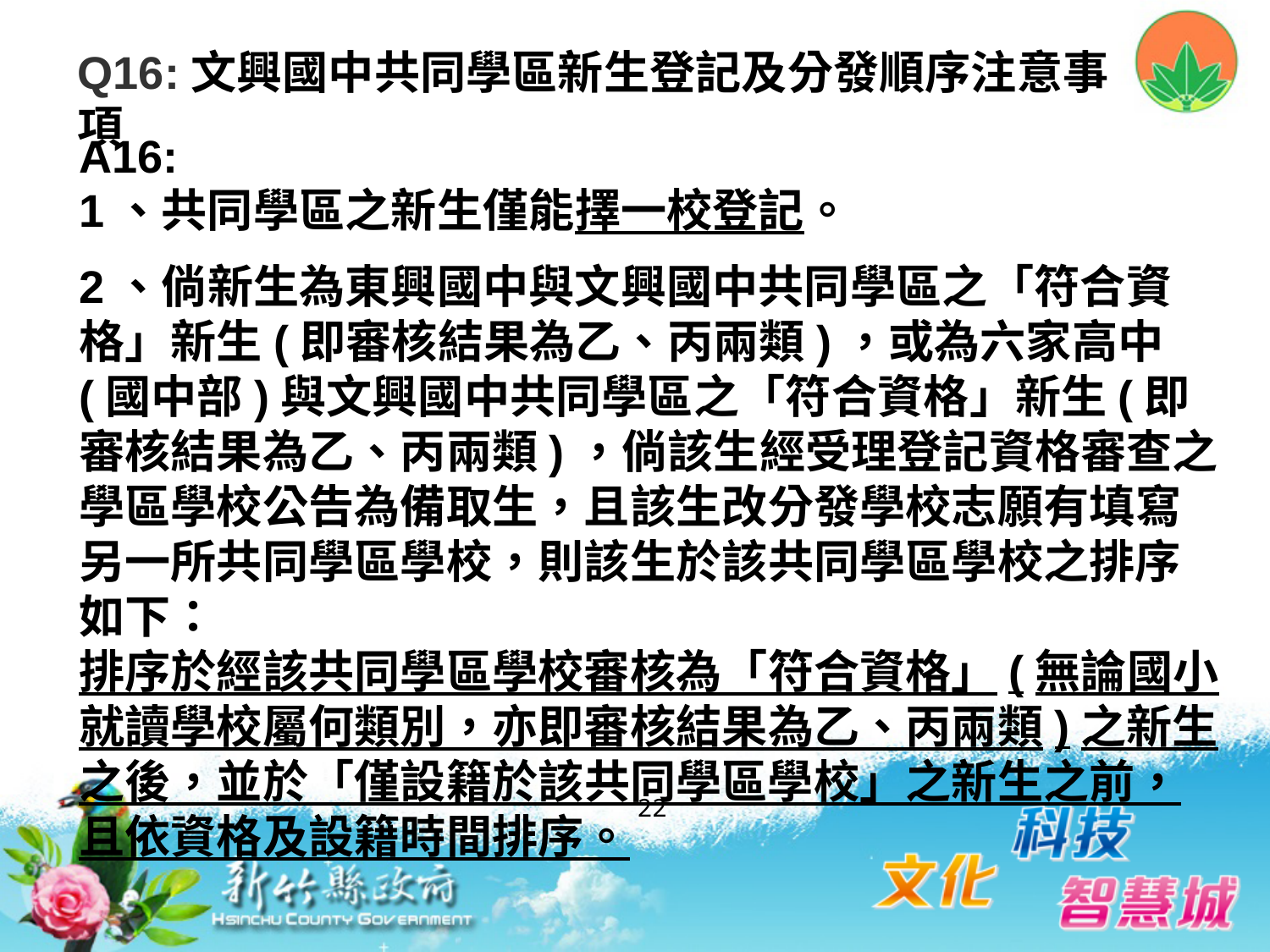

Q16:文興國中共同學區新生登記及分發順序注意事項

A16:
1、共同學區之新生僅能擇一校登記。
2、倘新生為東興國中與文興國中共同學區之「符合資格」新生(即審核結果為乙、丙兩類)，或為六家高中(國中部)與文興國中共同學區之「符合資格」新生(即審核結果為乙、丙兩類)，倘該生經受理登記資格審查之學區學校公告為備取生，且該生改分發學校志願有填寫另一所共同學區學校，則該生於該共同學區學校之排序如下：
排序於經該共同學區學校審核為「符合資格」(無論國小就讀學校屬何類別，亦即審核結果為乙、丙兩類)之新生之後，並於「僅設籍於該共同學區學校」之新生之前，且依資格及設籍時間排序。

22